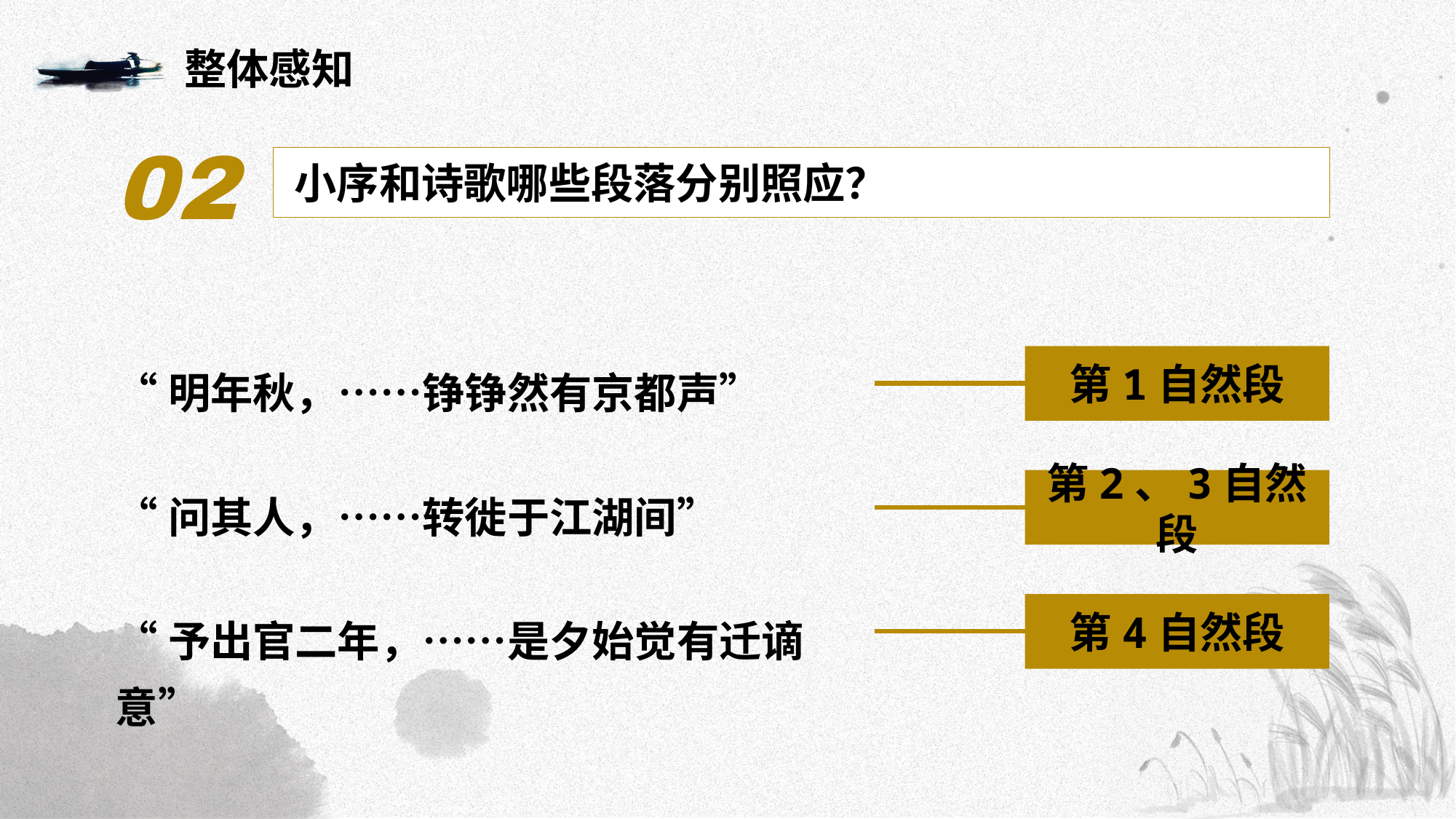

整体感知
02
小序和诗歌哪些段落分别照应？
“明年秋，……铮铮然有京都声”
第1自然段
“问其人，……转徙于江湖间”
第2、3自然段
“予出官二年，……是夕始觉有迁谪意”
第4自然段